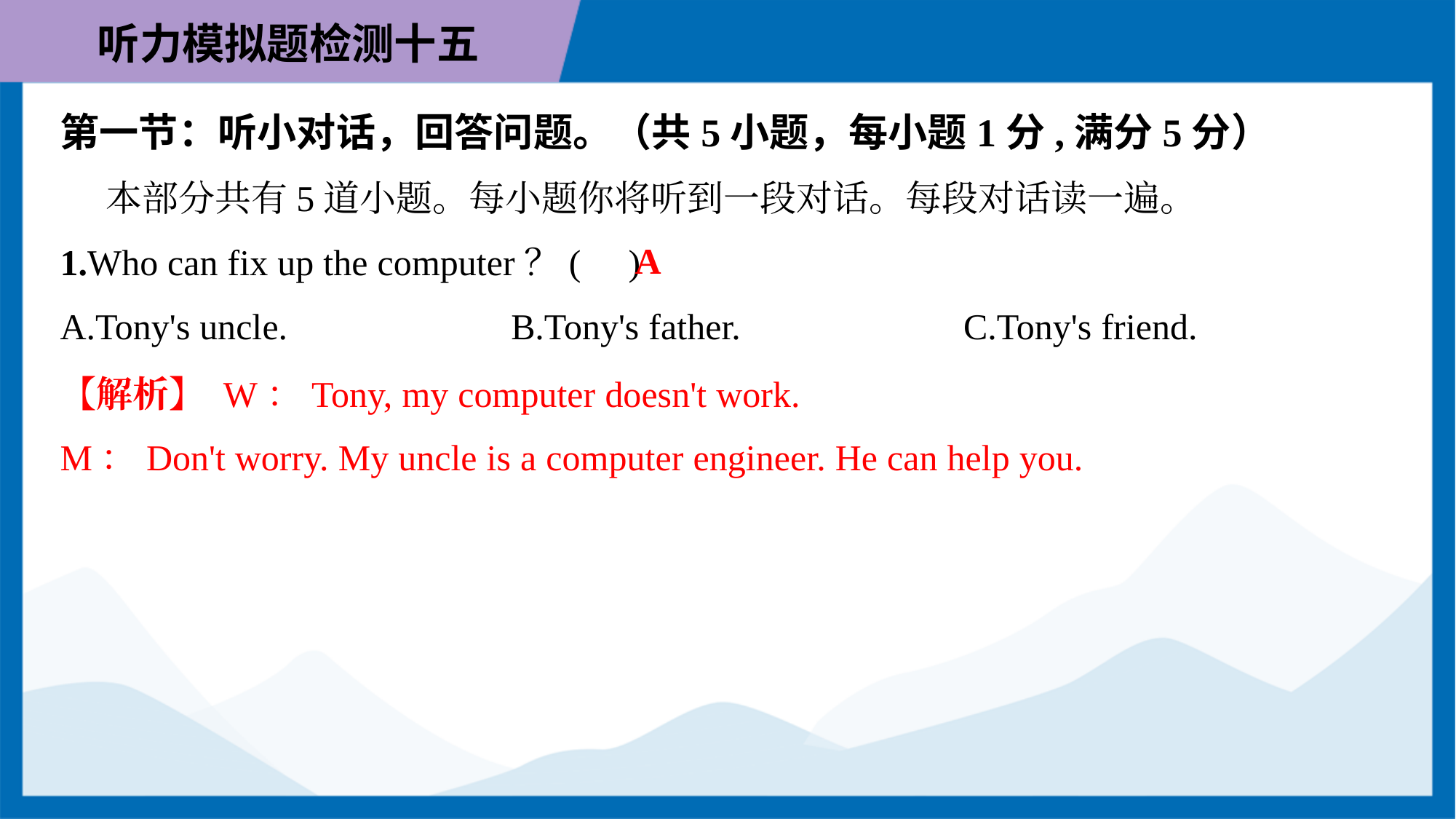

第一节：听小对话，回答问题。（共5小题，每小题1分,满分5分）
    本部分共有5道小题。每小题你将听到一段对话。每段对话读一遍。
A
1.Who can fix up the computer？(     )
A.Tony's uncle.	B.Tony's father.	C.Tony's friend.
【解析】 W：Tony, my computer doesn't work.
M：Don't worry. My uncle is a computer engineer. He can help you.